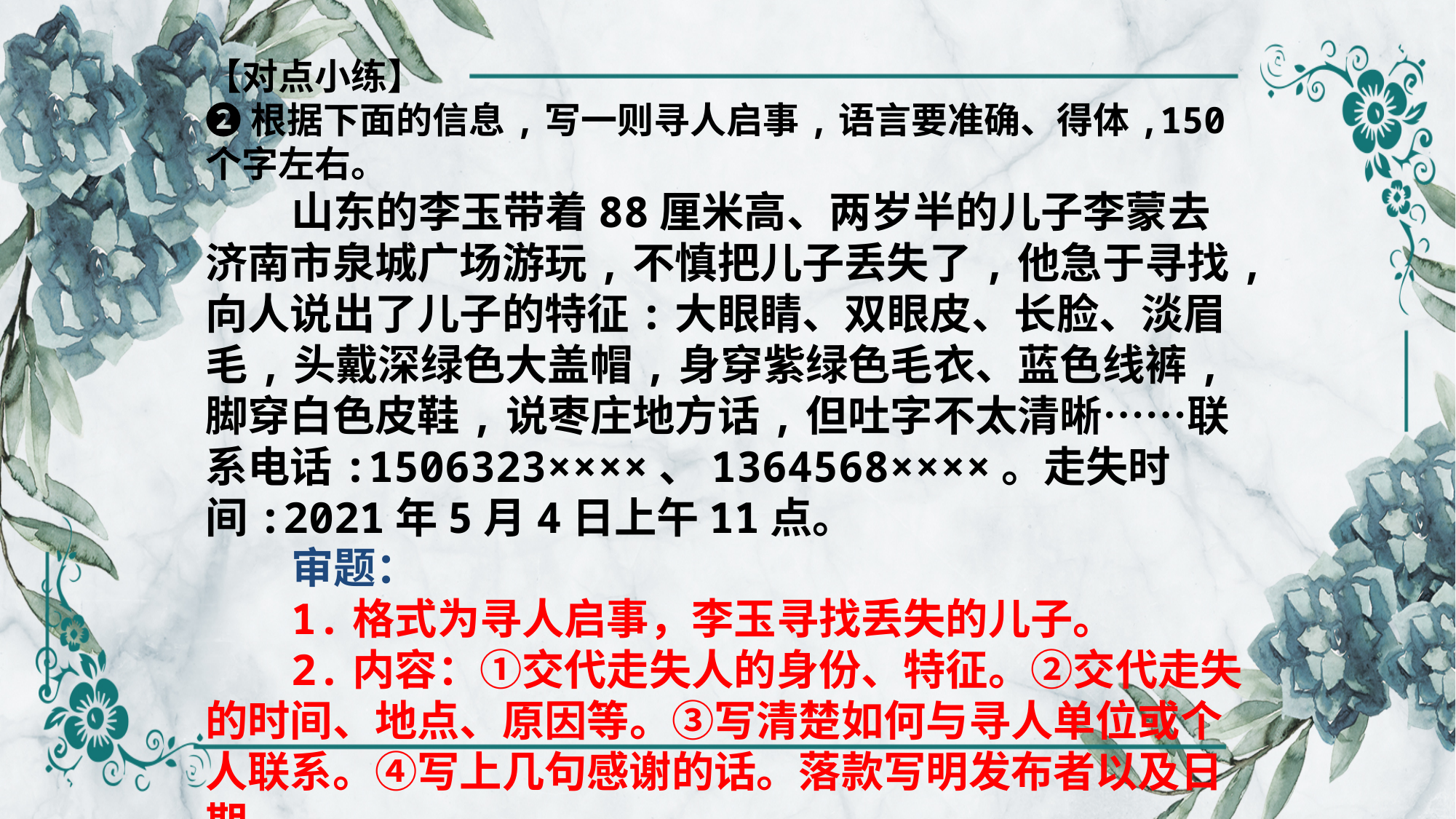

【对点小练】
❷根据下面的信息,写一则寻人启事,语言要准确、得体,150个字左右。
山东的李玉带着88厘米高、两岁半的儿子李蒙去济南市泉城广场游玩,不慎把儿子丢失了,他急于寻找,向人说出了儿子的特征:大眼睛、双眼皮、长脸、淡眉毛,头戴深绿色大盖帽,身穿紫绿色毛衣、蓝色线裤,脚穿白色皮鞋,说枣庄地方话,但吐字不太清晰……联系电话:1506323××××、1364568××××。走失时间:2021年5月4日上午11点。
审题：
1.格式为寻人启事，李玉寻找丢失的儿子。
2.内容：①交代走失人的身份、特征。②交代走失的时间、地点、原因等。③写清楚如何与寻人单位或个人联系。④写上几句感谢的话。落款写明发布者以及日期。